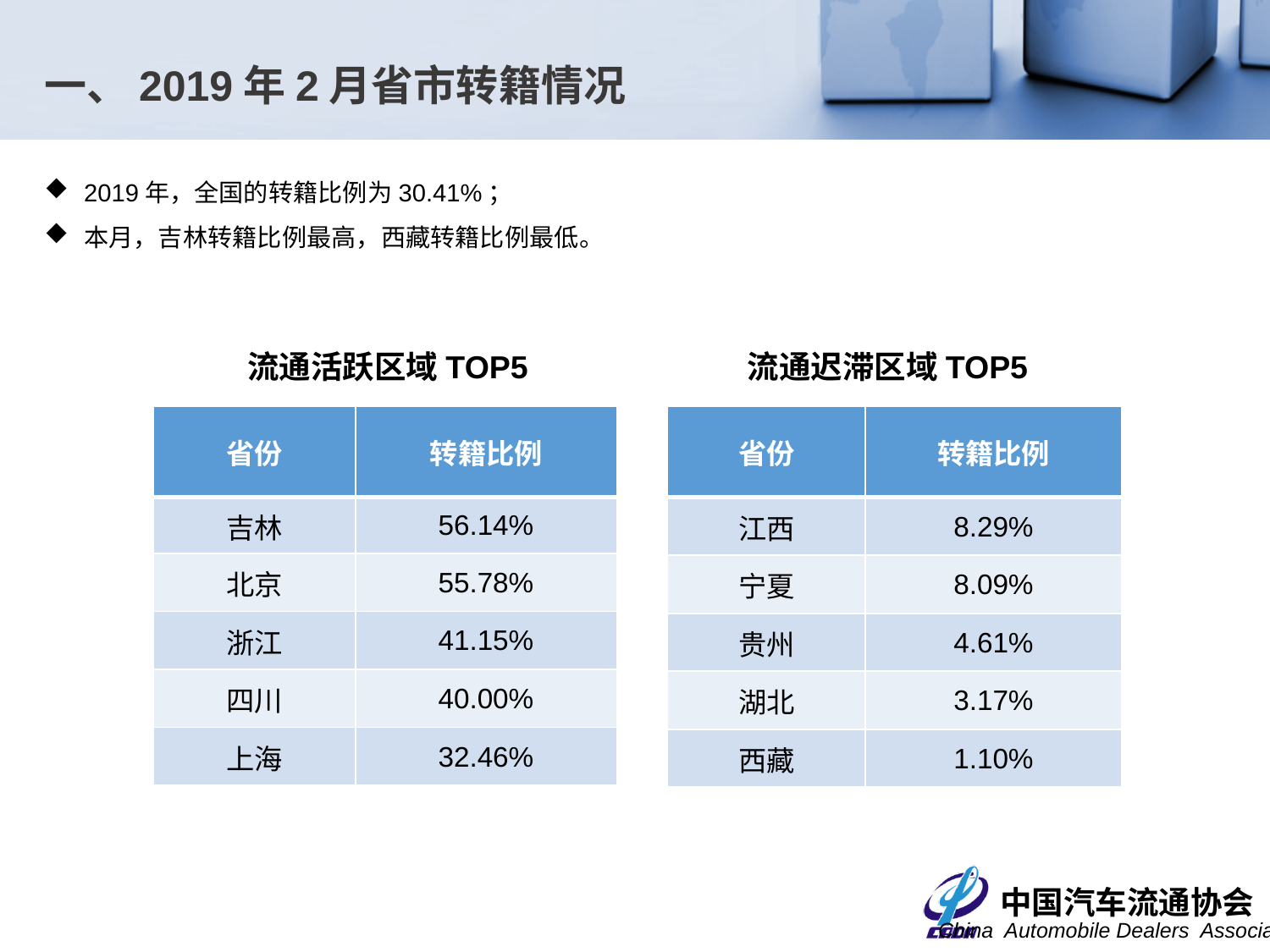

一、2019年2月省市转籍情况
2019年，全国的转籍比例为30.41%；
本月，吉林转籍比例最高，西藏转籍比例最低。
流通活跃区域TOP5
流通迟滞区域TOP5
| 省份 | 转籍比例 |
| --- | --- |
| 吉林 | 56.14% |
| 北京 | 55.78% |
| 浙江 | 41.15% |
| 四川 | 40.00% |
| 上海 | 32.46% |
| 省份 | 转籍比例 |
| --- | --- |
| 江西 | 8.29% |
| 宁夏 | 8.09% |
| 贵州 | 4.61% |
| 湖北 | 3.17% |
| 西藏 | 1.10% |